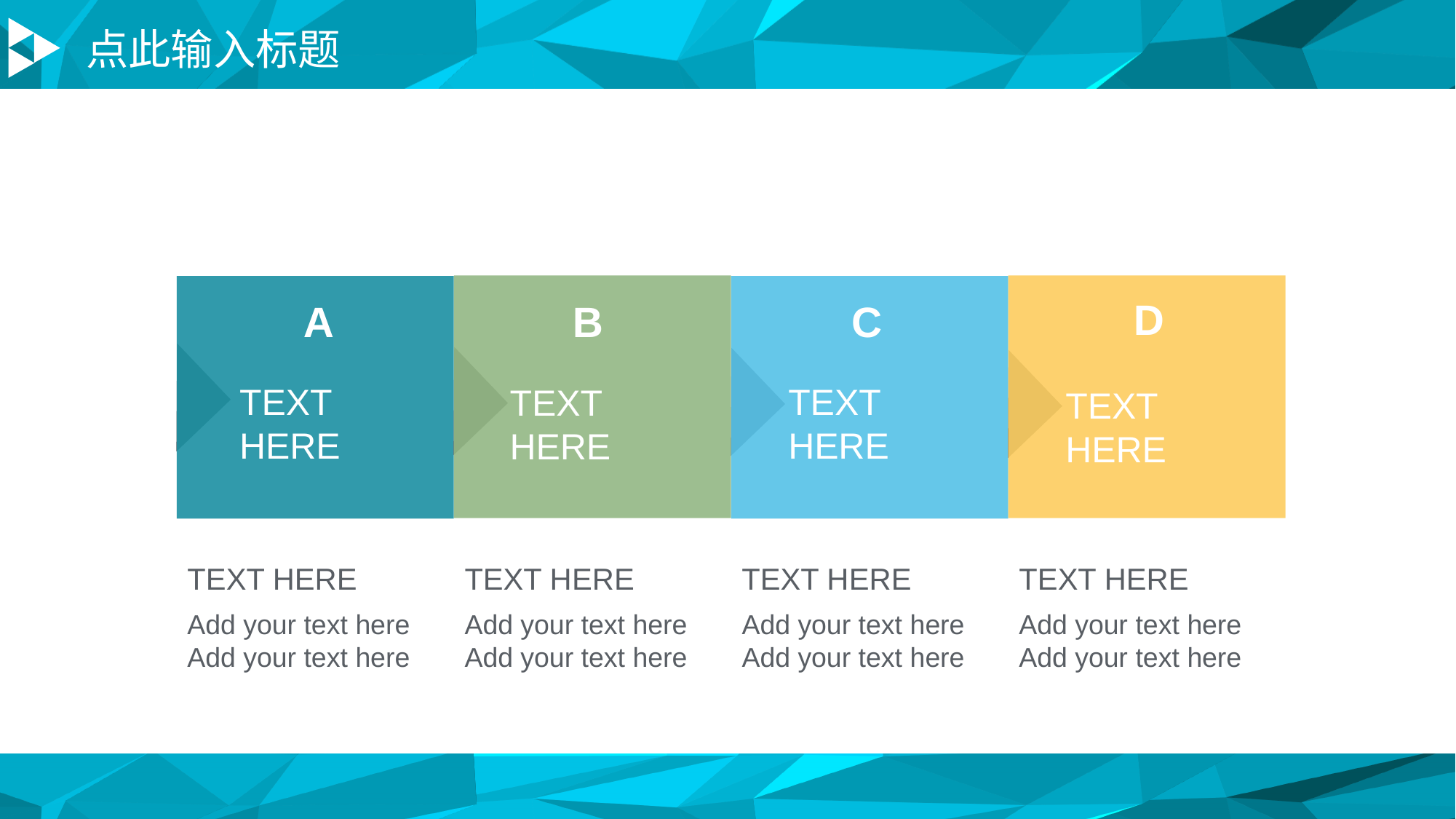

点此输入标题

D
B
C
A
TEXT HERE
TEXT HERE
TEXT HERE
TEXT HERE
TEXT HERE
TEXT HERE
TEXT HERE
TEXT HERE
Add your text here
Add your text here
Add your text here
Add your text here
Add your text here
Add your text here
Add your text here
Add your text here